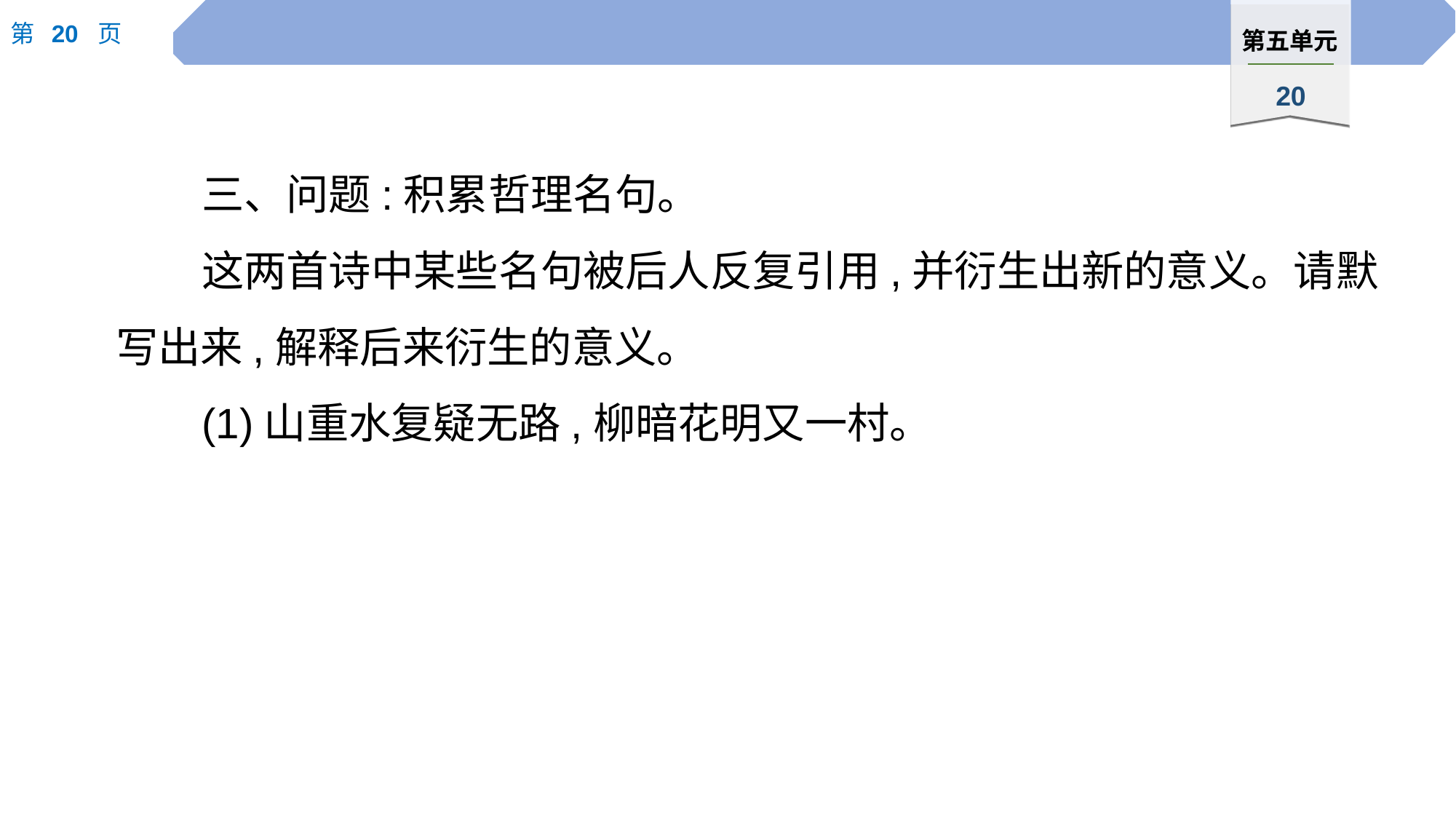

三、问题:积累哲理名句。
这两首诗中某些名句被后人反复引用,并衍生出新的意义。请默写出来,解释后来衍生的意义。
(1)山重水复疑无路,柳暗花明又一村。